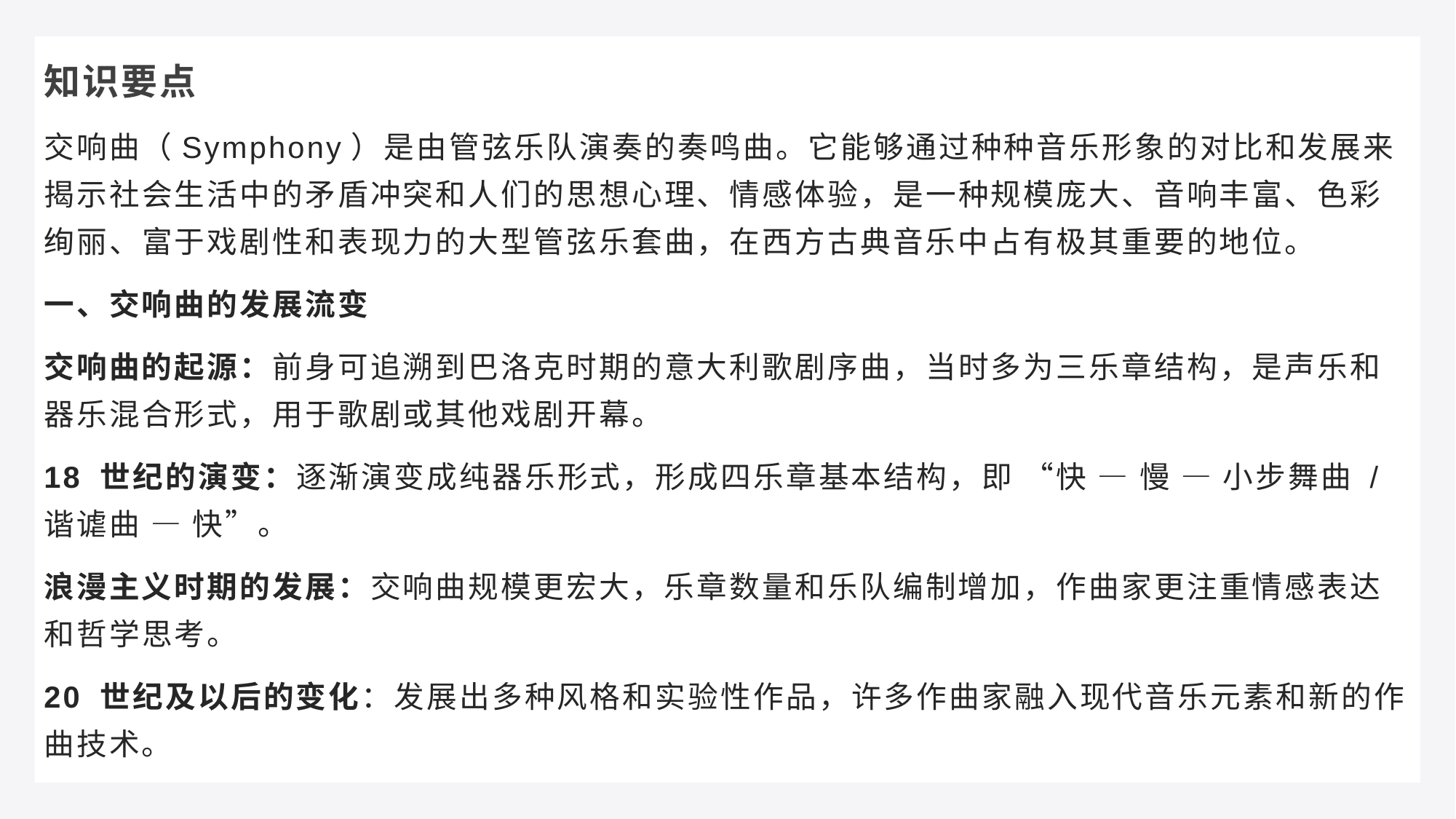

知识要点
交响曲（Symphony）是由管弦乐队演奏的奏鸣曲。它能够通过种种音乐形象的对比和发展来揭示社会生活中的矛盾冲突和人们的思想心理、情感体验，是一种规模庞大、音响丰富、色彩绚丽、富于戏剧性和表现力的大型管弦乐套曲，在西方古典音乐中占有极其重要的地位。
一、交响曲的发展流变
交响曲的起源：前身可追溯到巴洛克时期的意大利歌剧序曲，当时多为三乐章结构，是声乐和器乐混合形式，用于歌剧或其他戏剧开幕。
18 世纪的演变：逐渐演变成纯器乐形式，形成四乐章基本结构，即 “快 — 慢 — 小步舞曲 / 谐谑曲 — 快”。
浪漫主义时期的发展：交响曲规模更宏大，乐章数量和乐队编制增加，作曲家更注重情感表达和哲学思考。
20 世纪及以后的变化：发展出多种风格和实验性作品，许多作曲家融入现代音乐元素和新的作曲技术。